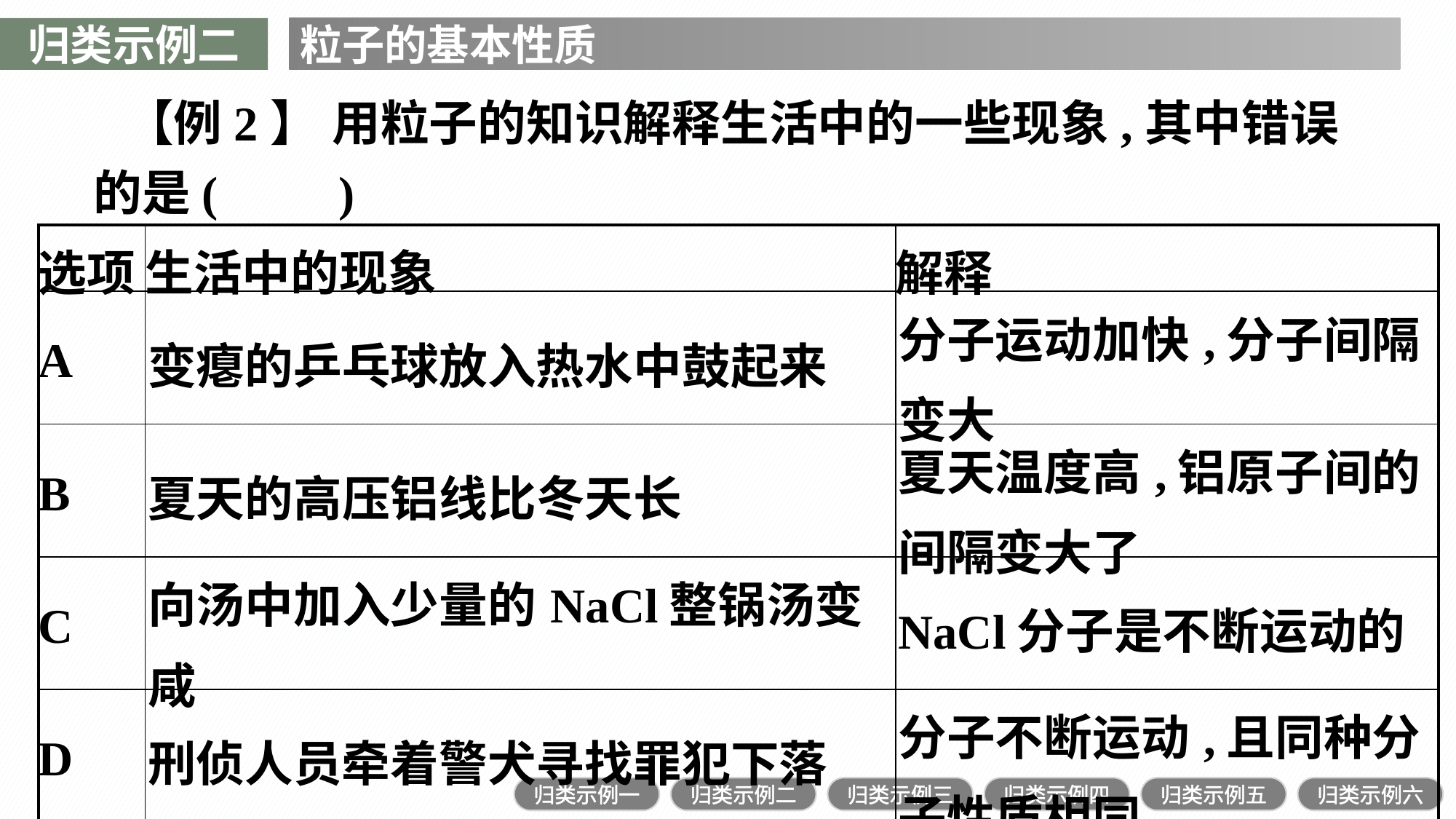

归类示例二
粒子的基本性质

【例2】 用粒子的知识解释生活中的一些现象,其中错误的是(　　)
| 选项 | 生活中的现象 | 解释 |
| --- | --- | --- |
| A | 变瘪的乒乓球放入热水中鼓起来 | 分子运动加快,分子间隔变大 |
| B | 夏天的高压铝线比冬天长 | 夏天温度高,铝原子间的间隔变大了 |
| C | 向汤中加入少量的NaCl整锅汤变咸 | NaCl分子是不断运动的 |
| D | 刑侦人员牵着警犬寻找罪犯下落 | 分子不断运动,且同种分子性质相同 |